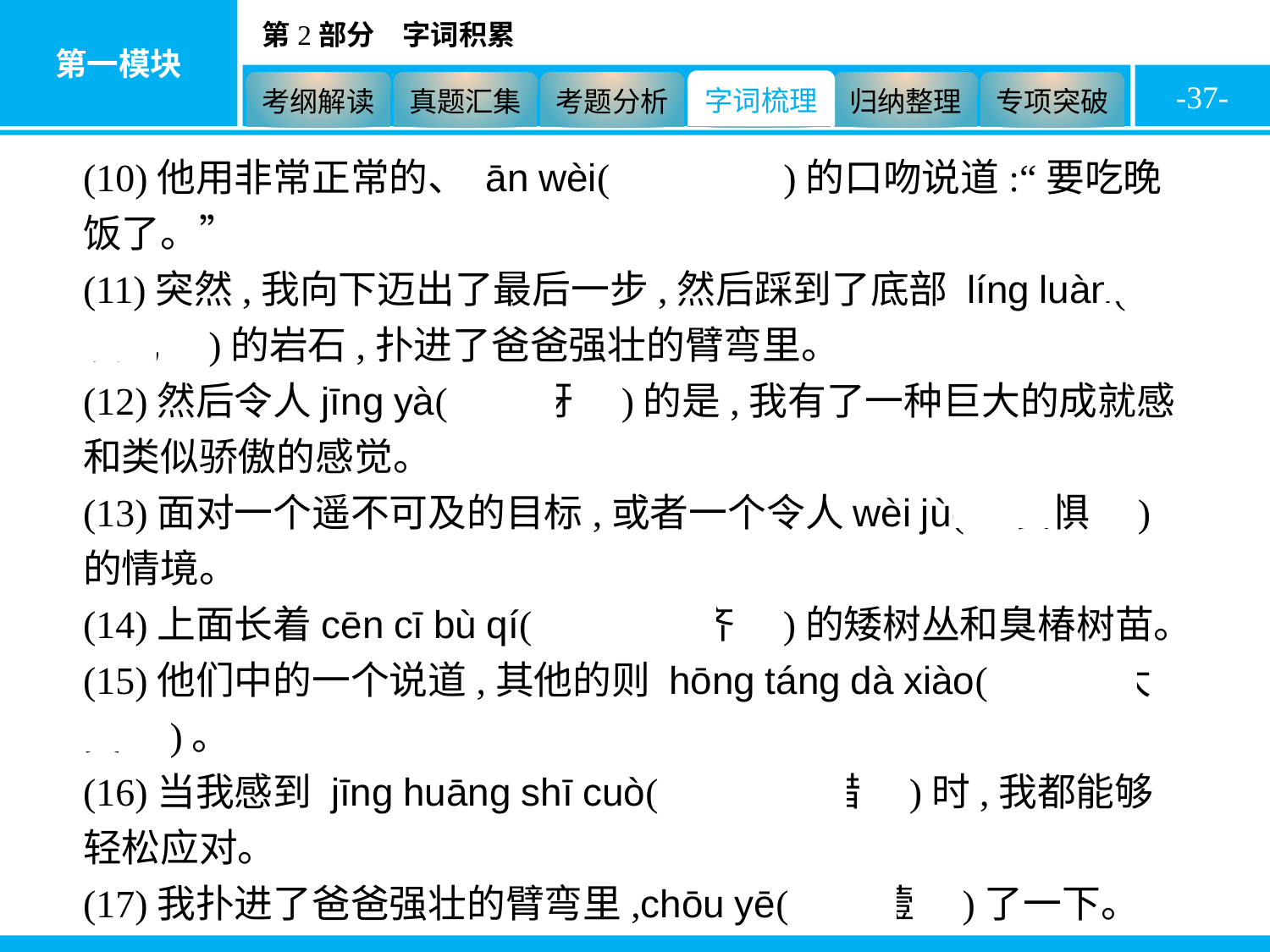

-37-
(10)他用非常正常的、 ān wèi(　安慰　)的口吻说道:“要吃晚饭了。”
(11)突然,我向下迈出了最后一步,然后踩到了底部 líng luàn(　凌乱　)的岩石,扑进了爸爸强壮的臂弯里。
(12)然后令人jīng yà(　惊讶　)的是,我有了一种巨大的成就感和类似骄傲的感觉。
(13)面对一个遥不可及的目标,或者一个令人wèi jù(　畏惧　)的情境。
(14)上面长着cēn cī bù qí(　参差不齐　)的矮树丛和臭椿树苗。
(15)他们中的一个说道,其他的则 hōng táng dà xiào(　哄堂大笑　)。
(16)当我感到 jīng huāng shī cuò(　惊慌失措　)时,我都能够轻松应对。
(17)我扑进了爸爸强壮的臂弯里,chōu yē(　抽噎　)了一下。